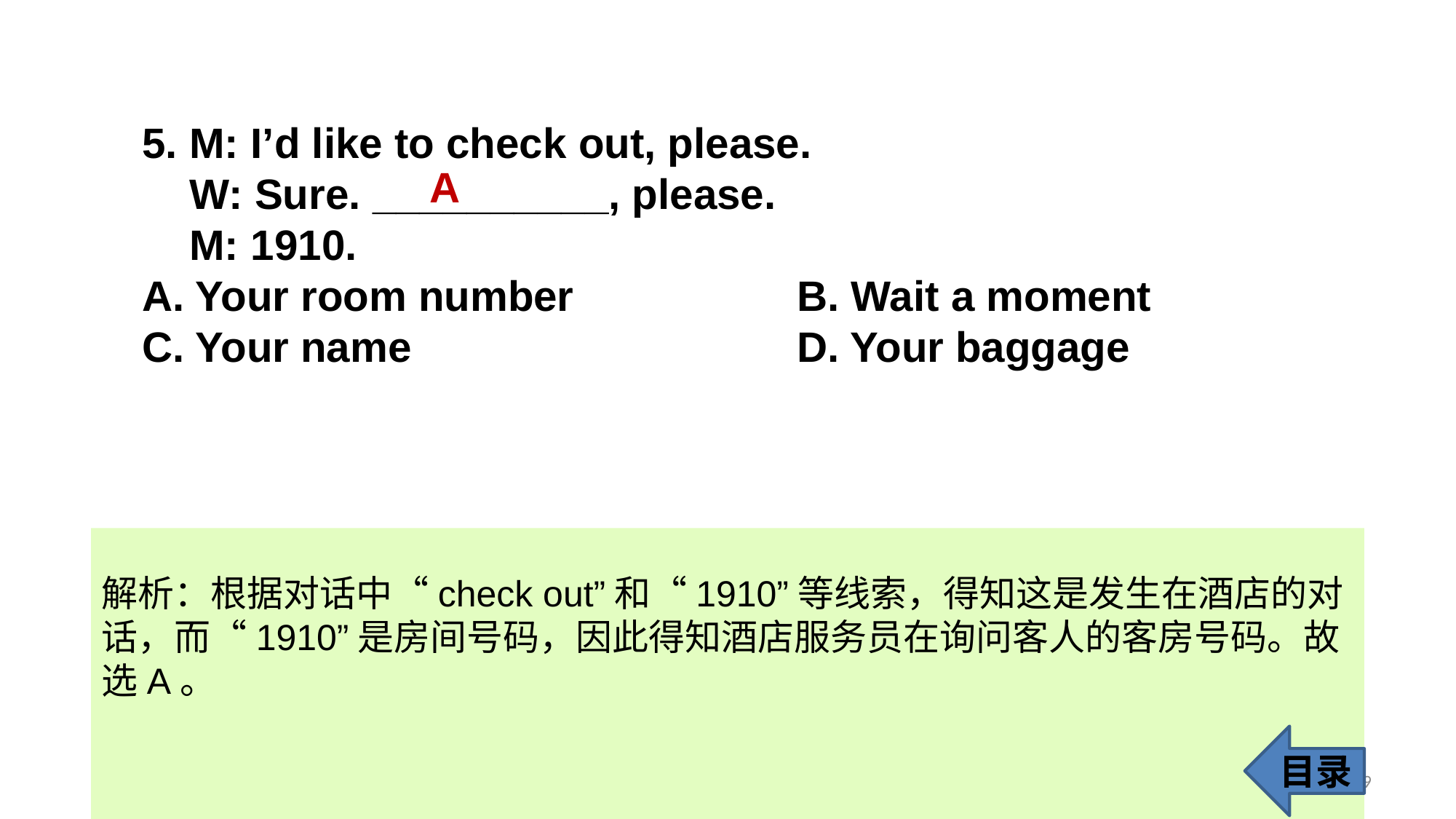

5. M: I’d like to check out, please.
    W: Sure. __________, please.
    M: 1910.
A. Your room number 		B. Wait a moment
C. Your name 				D. Your baggage
A

解析：根据对话中“check out”和“1910”等线索，得知这是发生在酒店的对话，而“1910”是房间号码，因此得知酒店服务员在询问客人的客房号码。故选A。
目录
9